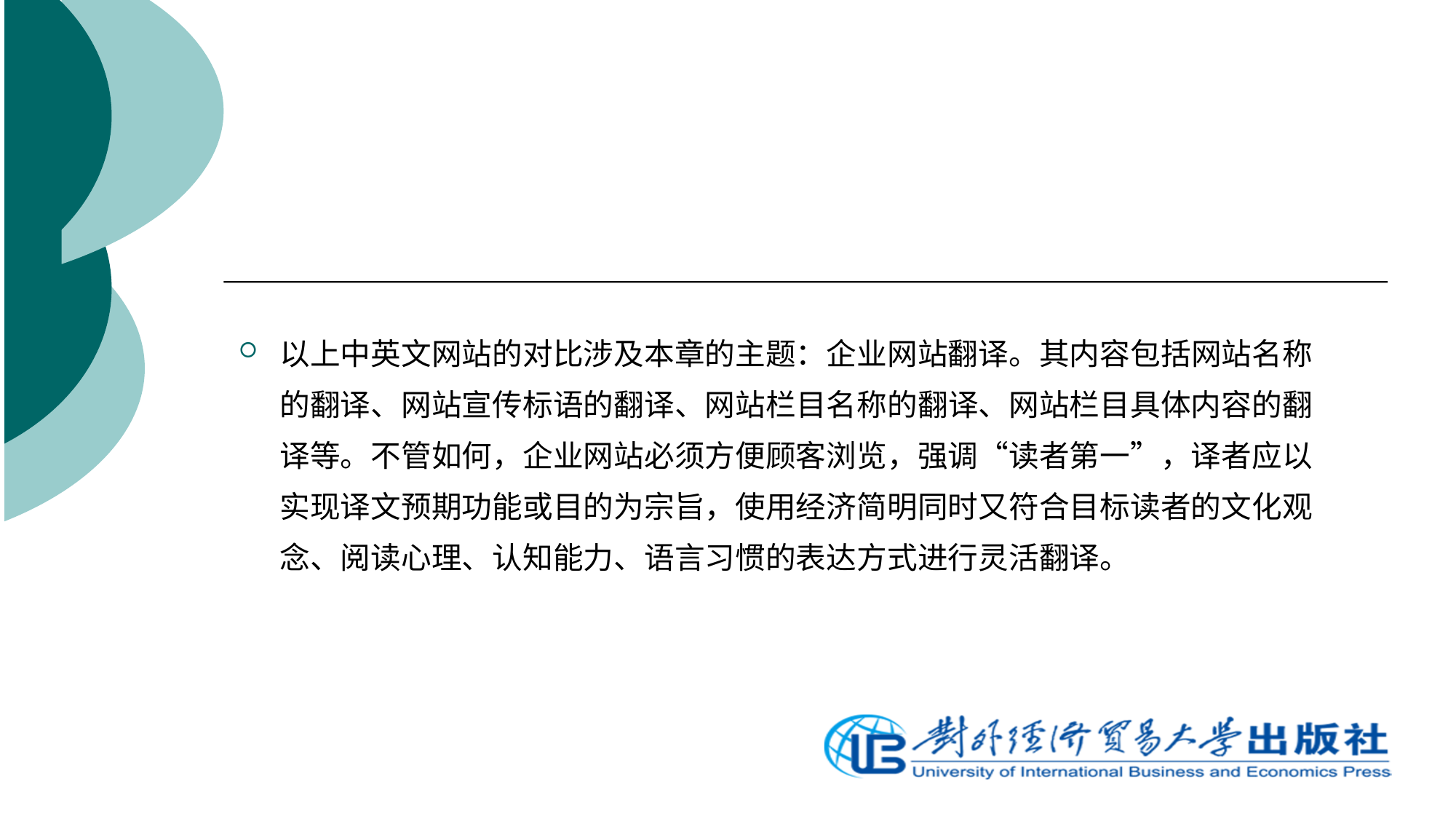

以上中英文网站的对比涉及本章的主题：企业网站翻译。其内容包括网站名称的翻译、网站宣传标语的翻译、网站栏目名称的翻译、网站栏目具体内容的翻译等。不管如何，企业网站必须方便顾客浏览，强调“读者第一”，译者应以实现译文预期功能或目的为宗旨，使用经济简明同时又符合目标读者的文化观念、阅读心理、认知能力、语言习惯的表达方式进行灵活翻译。